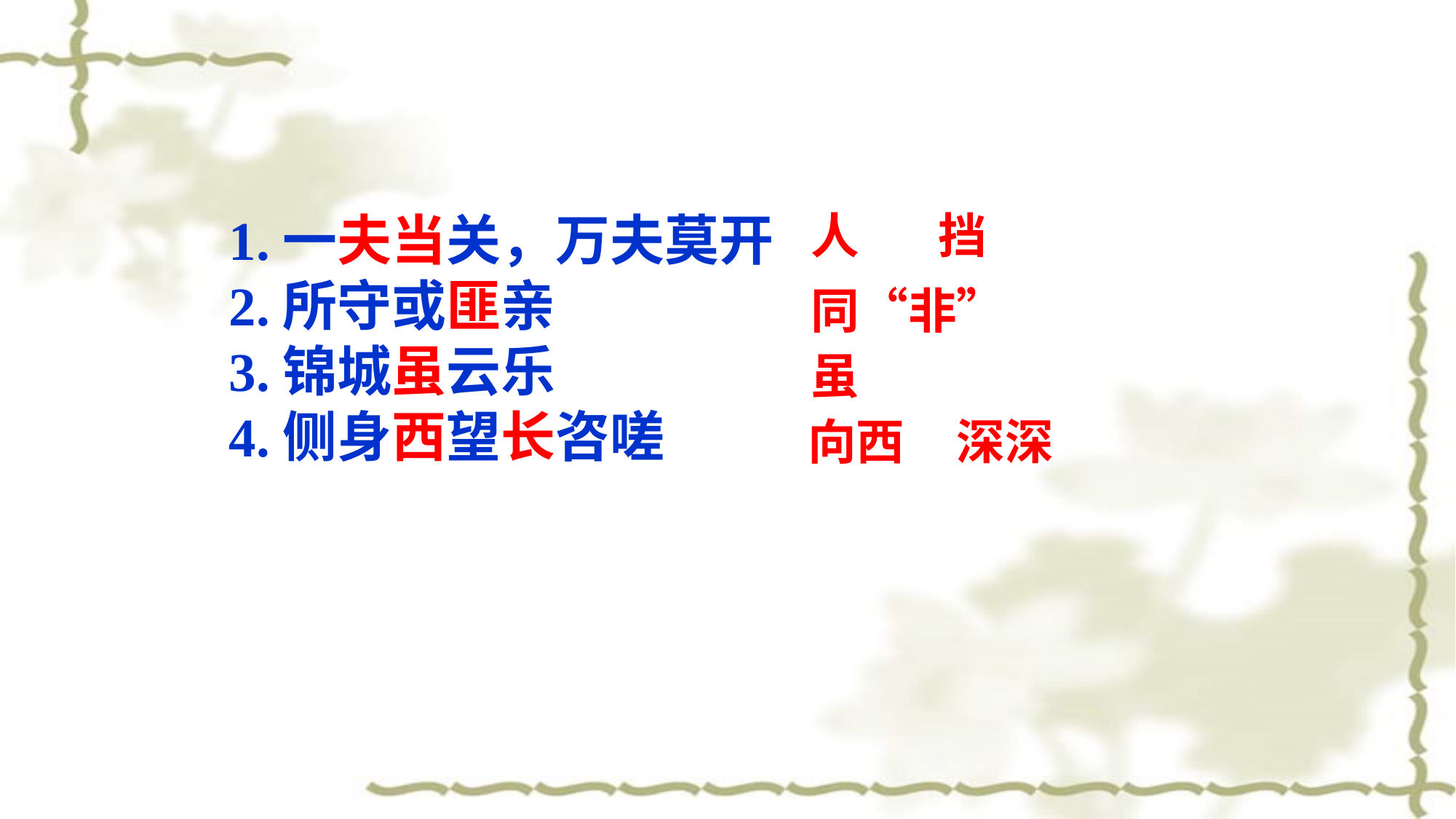

人
挡
1.一夫当关，万夫莫开
2.所守或匪亲
3.锦城虽云乐
4.侧身西望长咨嗟
同“非”
虽
向西
深深